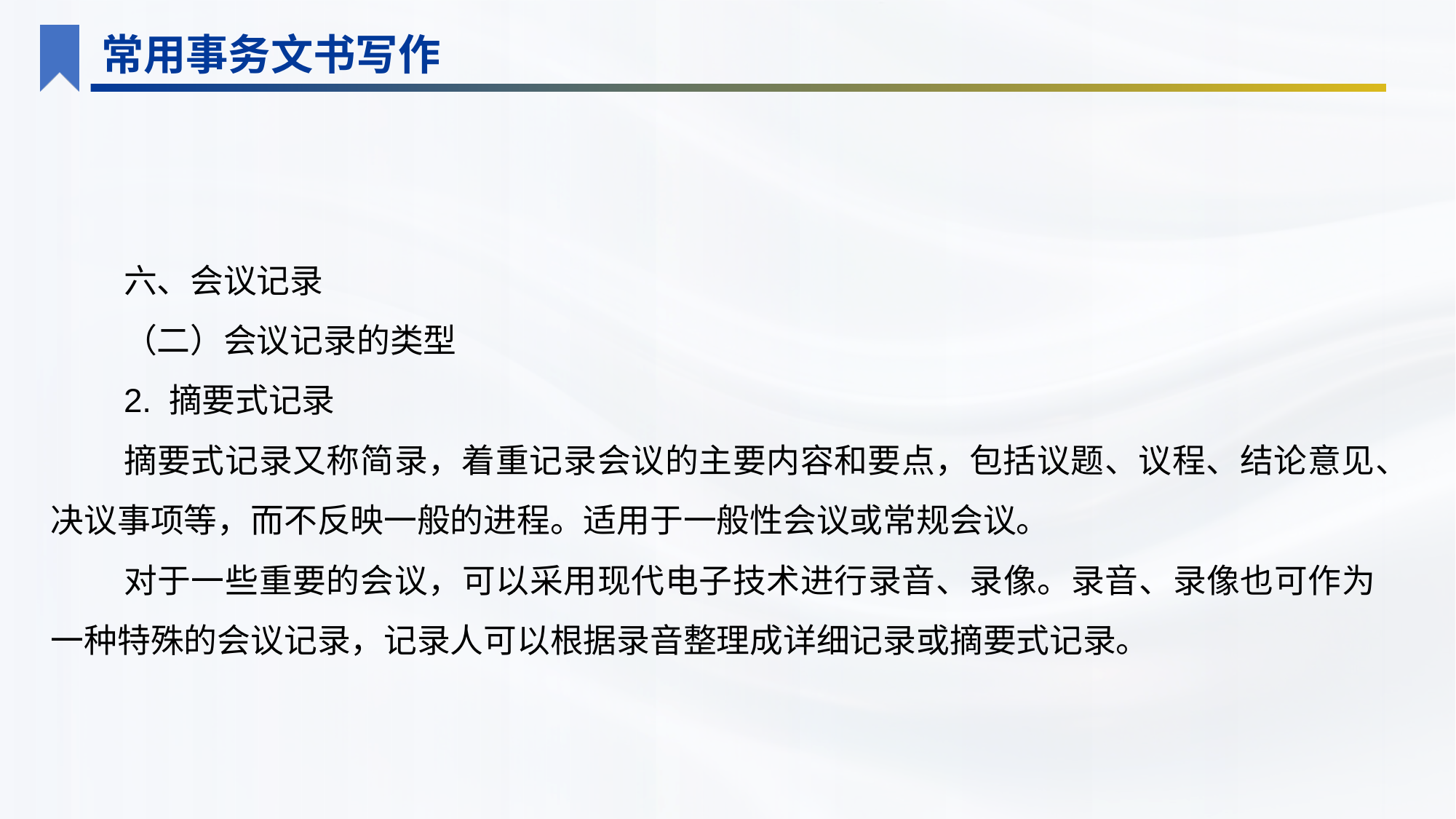

常用事务文书写作
六、会议记录
（二）会议记录的类型
2. 摘要式记录
摘要式记录又称简录，着重记录会议的主要内容和要点，包括议题、议程、结论意见、决议事项等，而不反映一般的进程。适用于一般性会议或常规会议。
对于一些重要的会议，可以采用现代电子技术进行录音、录像。录音、录像也可作为一种特殊的会议记录，记录人可以根据录音整理成详细记录或摘要式记录。